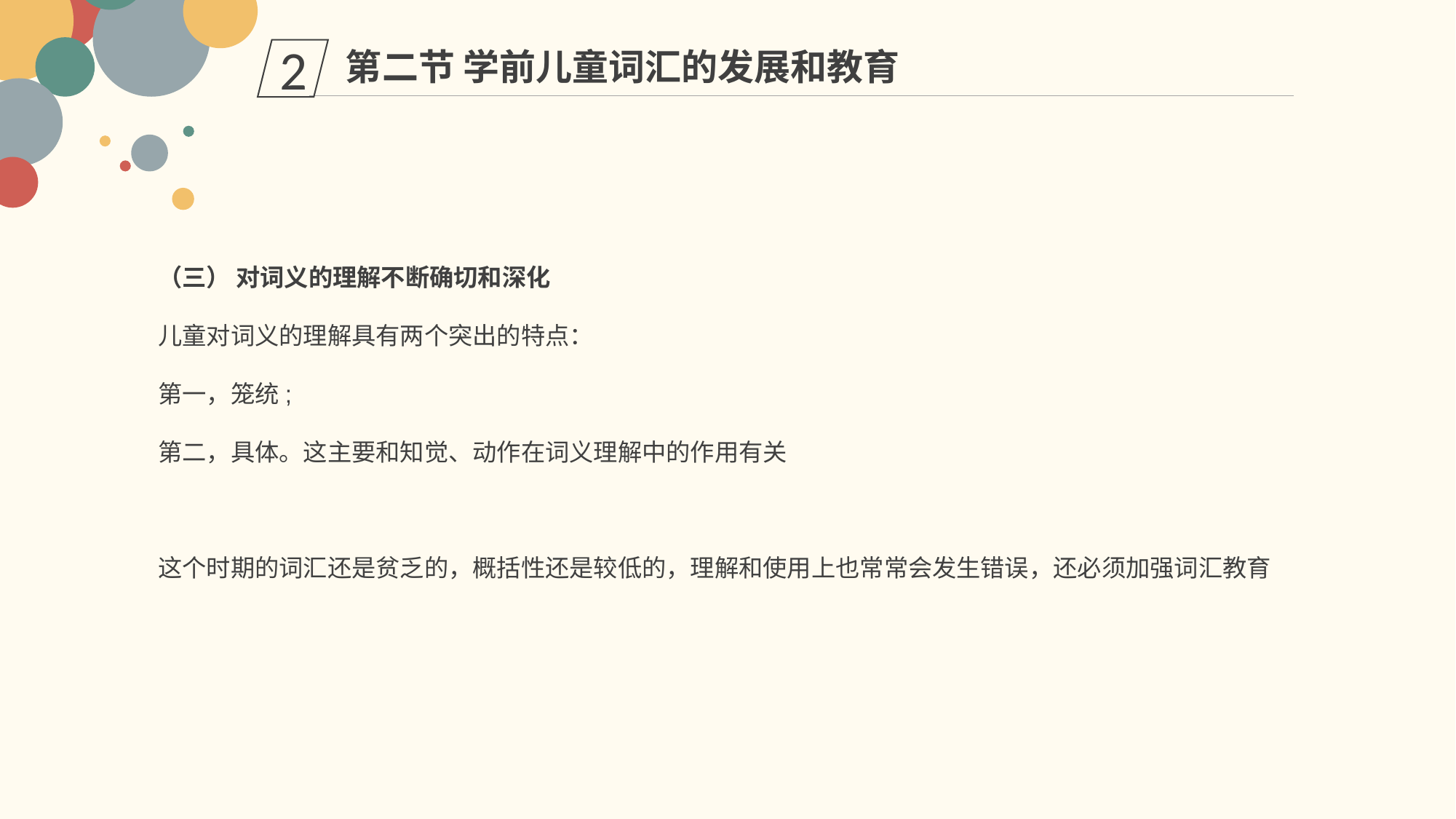

第二节 学前儿童词汇的发展和教育
2
（三） 对词义的理解不断确切和深化
儿童对词义的理解具有两个突出的特点：
第一，笼统;
第二，具体。这主要和知觉、动作在词义理解中的作用有关

这个时期的词汇还是贫乏的，概括性还是较低的，理解和使用上也常常会发生错误，还必须加强词汇教育